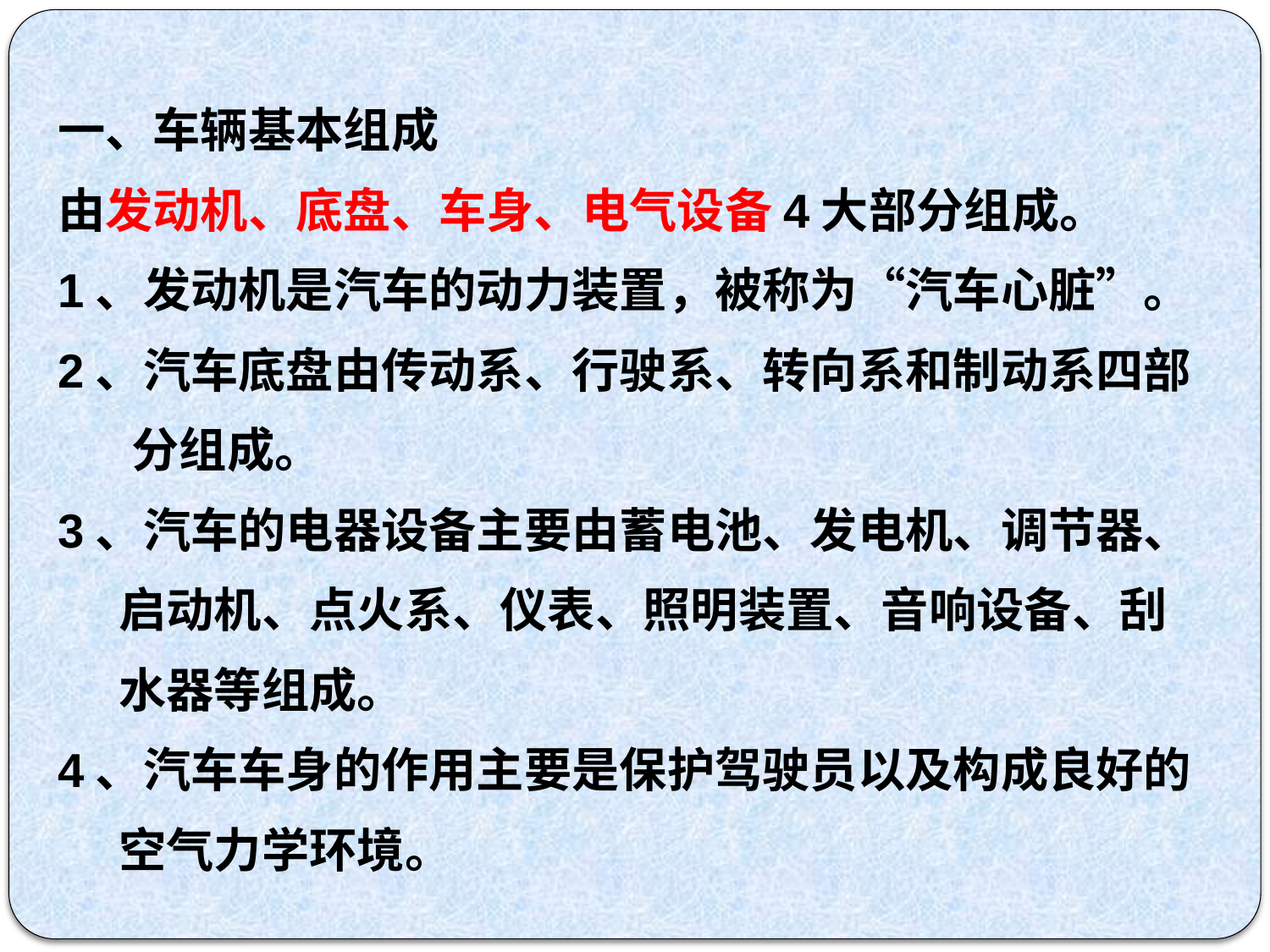

一、车辆基本组成
由发动机、底盘、车身、电气设备4大部分组成。
1、发动机是汽车的动力装置，被称为“汽车心脏”。
2、汽车底盘由传动系、行驶系、转向系和制动系四部分组成。
3、汽车的电器设备主要由蓄电池、发电机、调节器、启动机、点火系、仪表、照明装置、音响设备、刮水器等组成。
4、汽车车身的作用主要是保护驾驶员以及构成良好的空气力学环境。